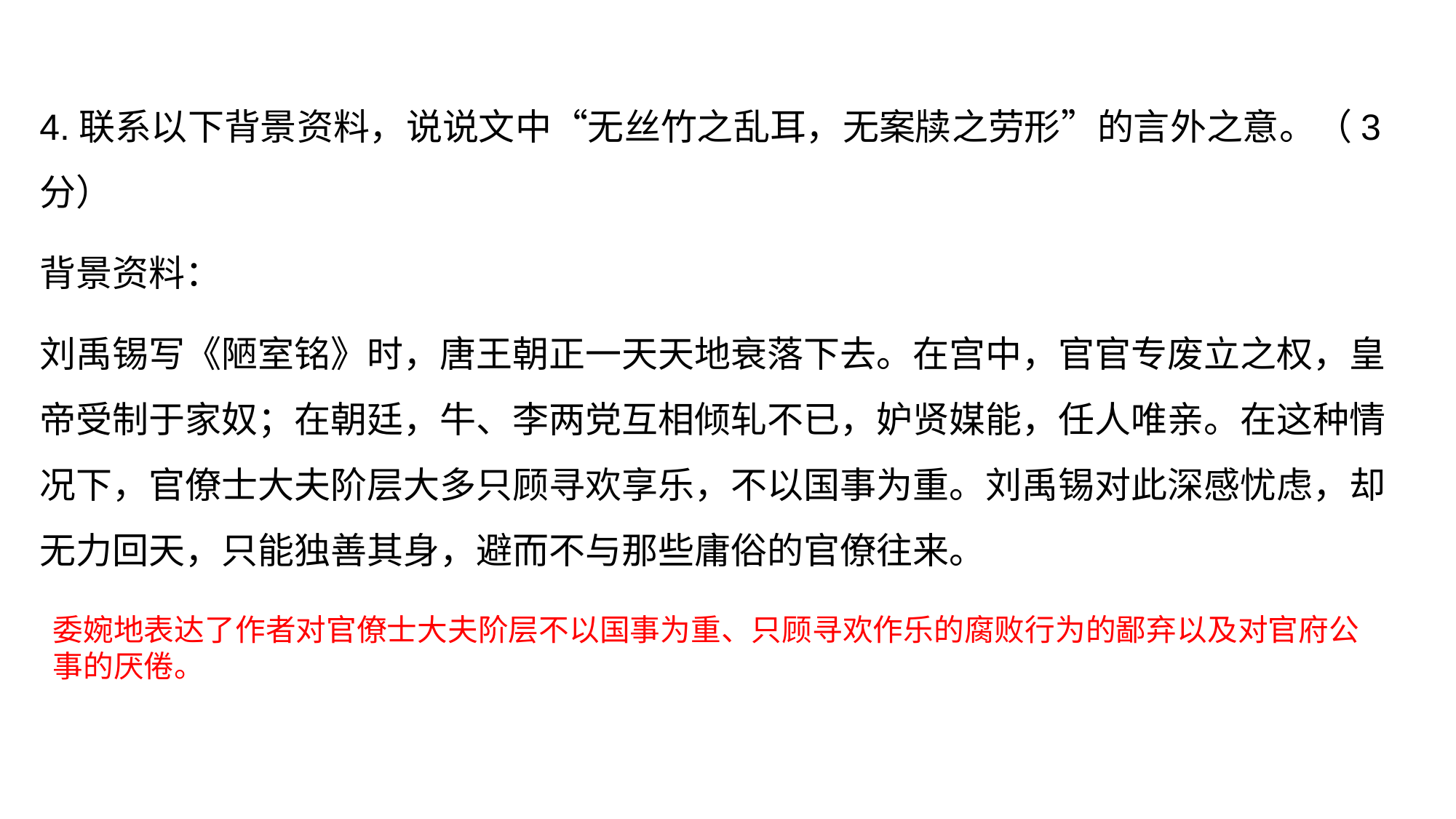

4.联系以下背景资料，说说文中“无丝竹之乱耳，无案牍之劳形”的言外之意。（3分）
背景资料：
刘禹锡写《陋室铭》时，唐王朝正一天天地衰落下去。在宫中，官官专废立之权，皇帝受制于家奴；在朝廷，牛、李两党互相倾轧不已，妒贤媒能，任人唯亲。在这种情况下，官僚士大夫阶层大多只顾寻欢享乐，不以国事为重。刘禹锡对此深感忧虑，却无力回天，只能独善其身，避而不与那些庸俗的官僚往来。
委婉地表达了作者对官僚士大夫阶层不以国事为重、只顾寻欢作乐的腐败行为的鄙弃以及对官府公事的厌倦。